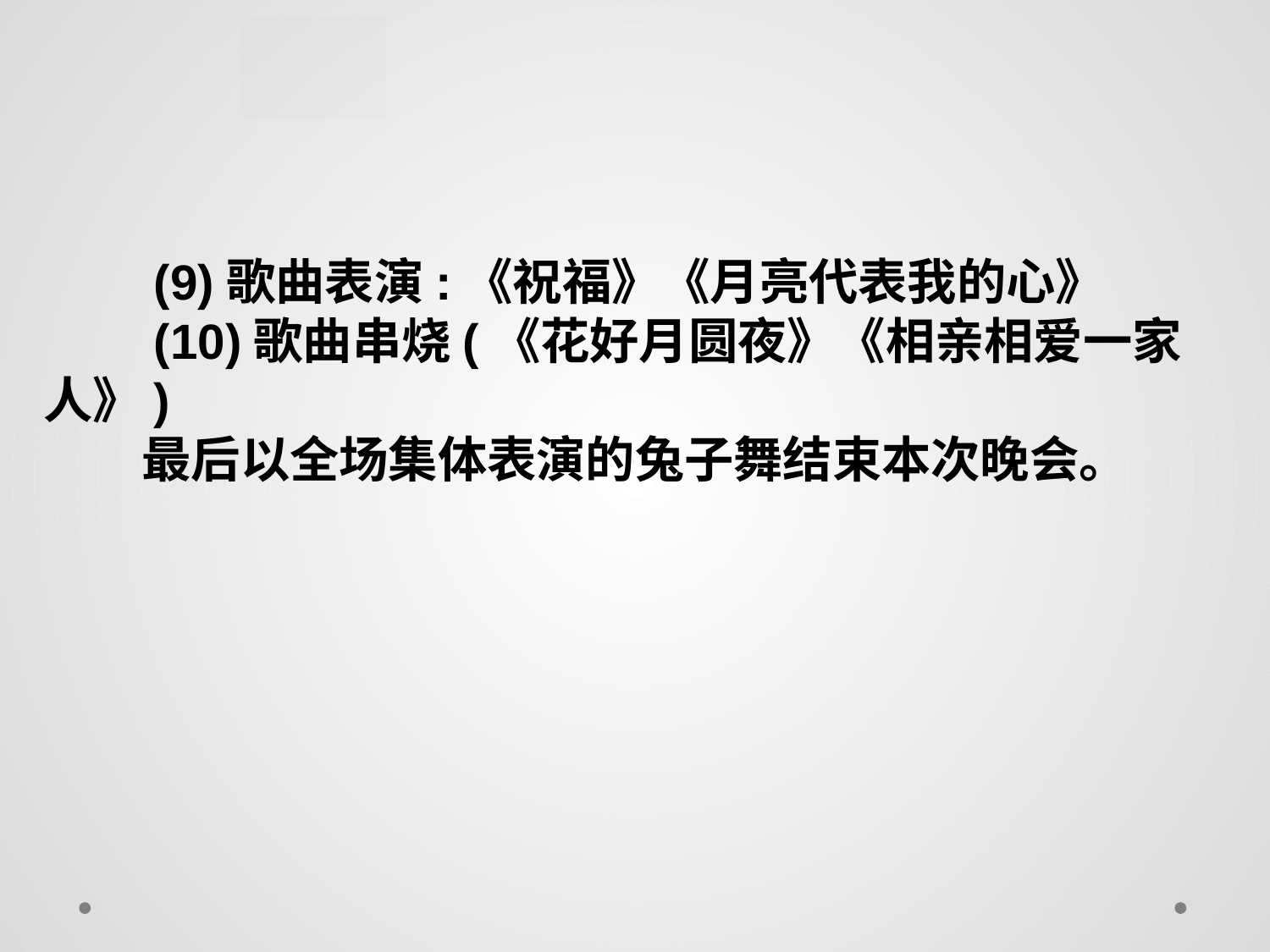

(9)歌曲表演:《祝福》《月亮代表我的心》
　　(10)歌曲串烧(《花好月圆夜》《相亲相爱一家人》)
　　最后以全场集体表演的兔子舞结束本次晚会。